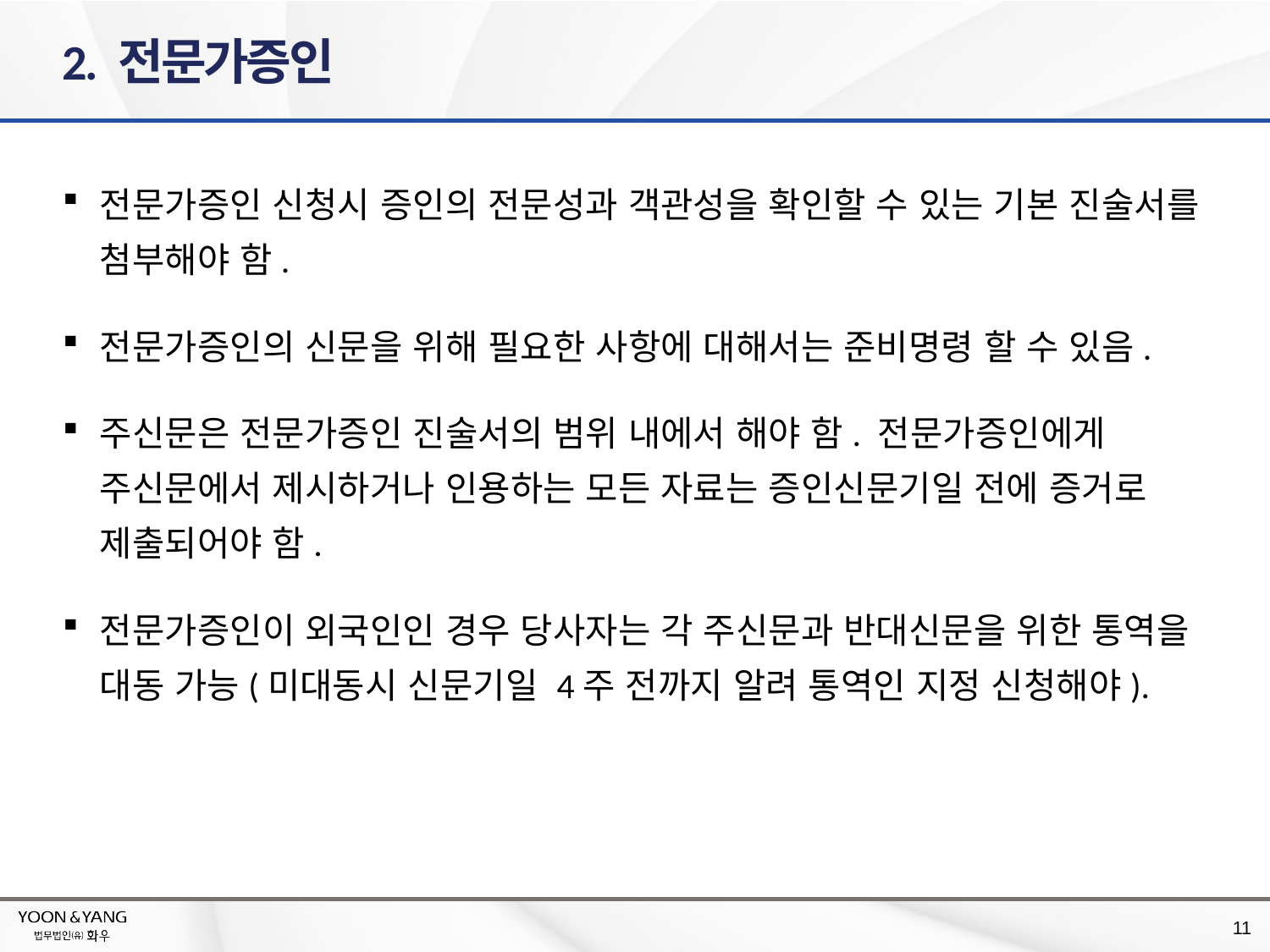

# 2. 전문가증인
전문가증인 신청시 증인의 전문성과 객관성을 확인할 수 있는 기본 진술서를 첨부해야 함.
전문가증인의 신문을 위해 필요한 사항에 대해서는 준비명령 할 수 있음.
주신문은 전문가증인 진술서의 범위 내에서 해야 함. 전문가증인에게 주신문에서 제시하거나 인용하는 모든 자료는 증인신문기일 전에 증거로 제출되어야 함.
전문가증인이 외국인인 경우 당사자는 각 주신문과 반대신문을 위한 통역을 대동 가능(미대동시 신문기일 4주 전까지 알려 통역인 지정 신청해야).